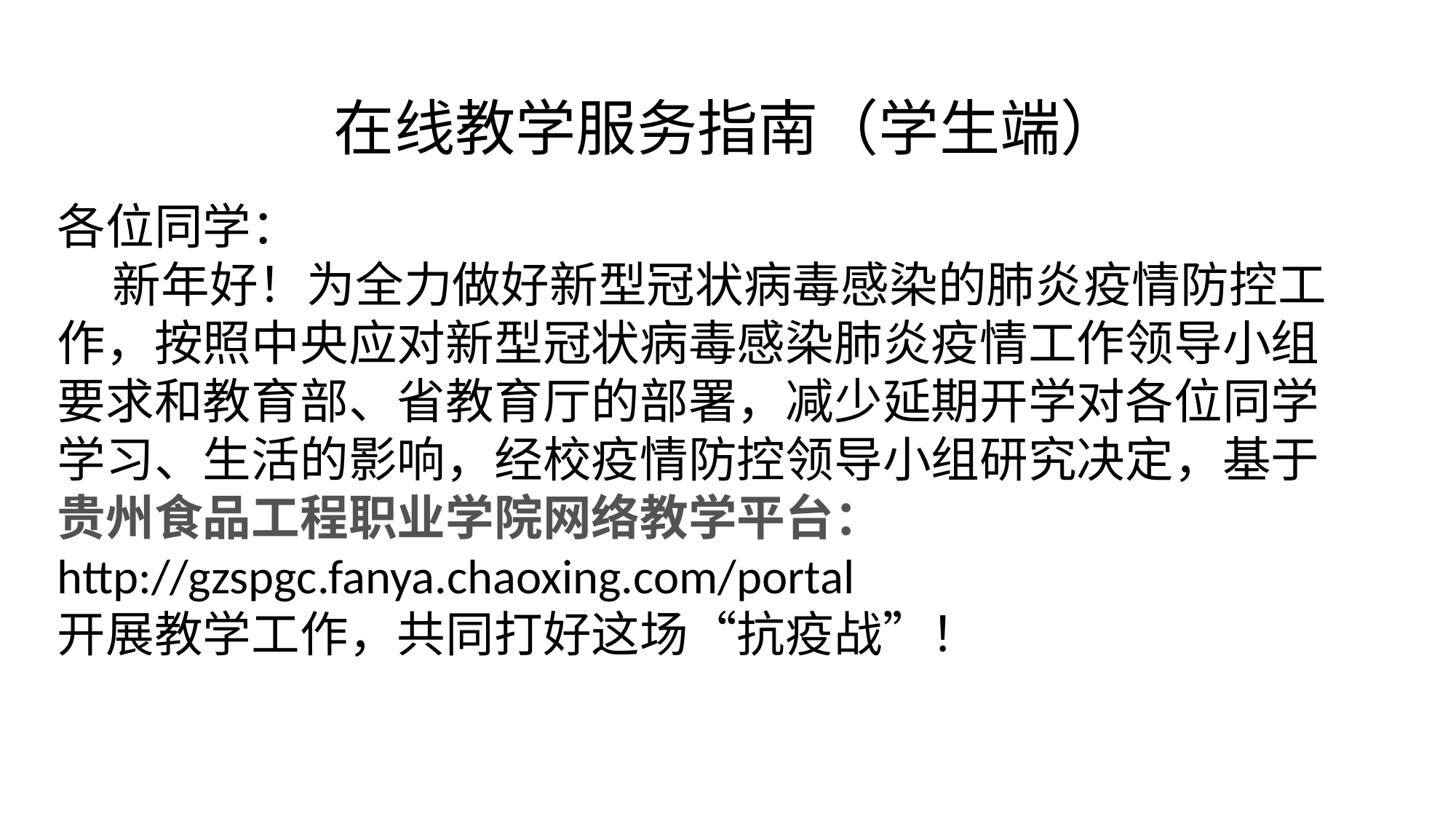

在线教学服务指南（学生端）
各位同学：
    新年好！为全力做好新型冠状病毒感染的肺炎疫情防控工作，按照中央应对新型冠状病毒感染肺炎疫情工作领导小组要求和教育部、省教育厅的部署，减少延期开学对各位同学学习、生活的影响，经校疫情防控领导小组研究决定，基于贵州食品工程职业学院网络教学平台： http://gzspgc.fanya.chaoxing.com/portal
开展教学工作，共同打好这场“抗疫战”！